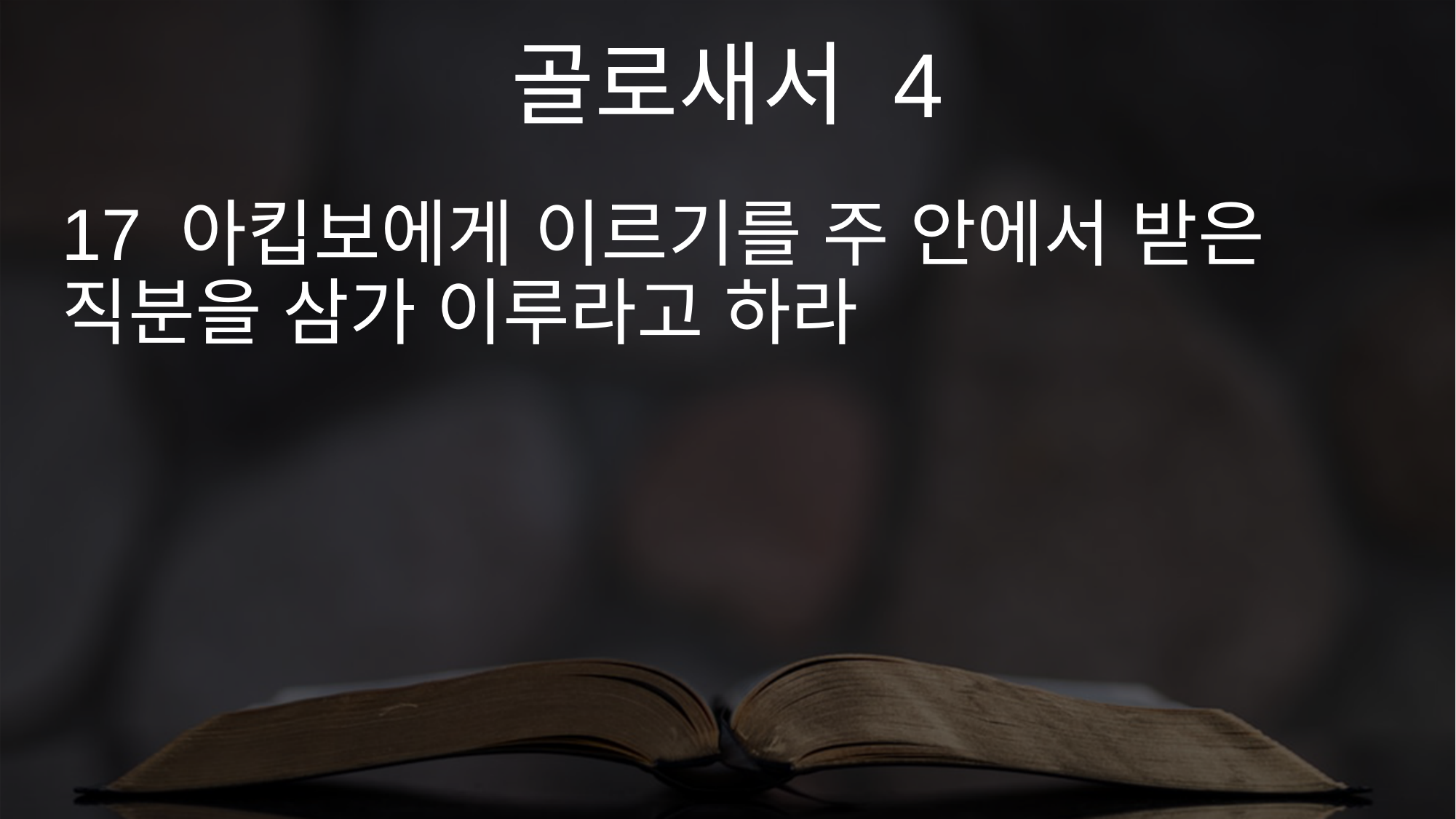

골로새서 4
17 아킵보에게 이르기를 주 안에서 받은 직분을 삼가 이루라고 하라